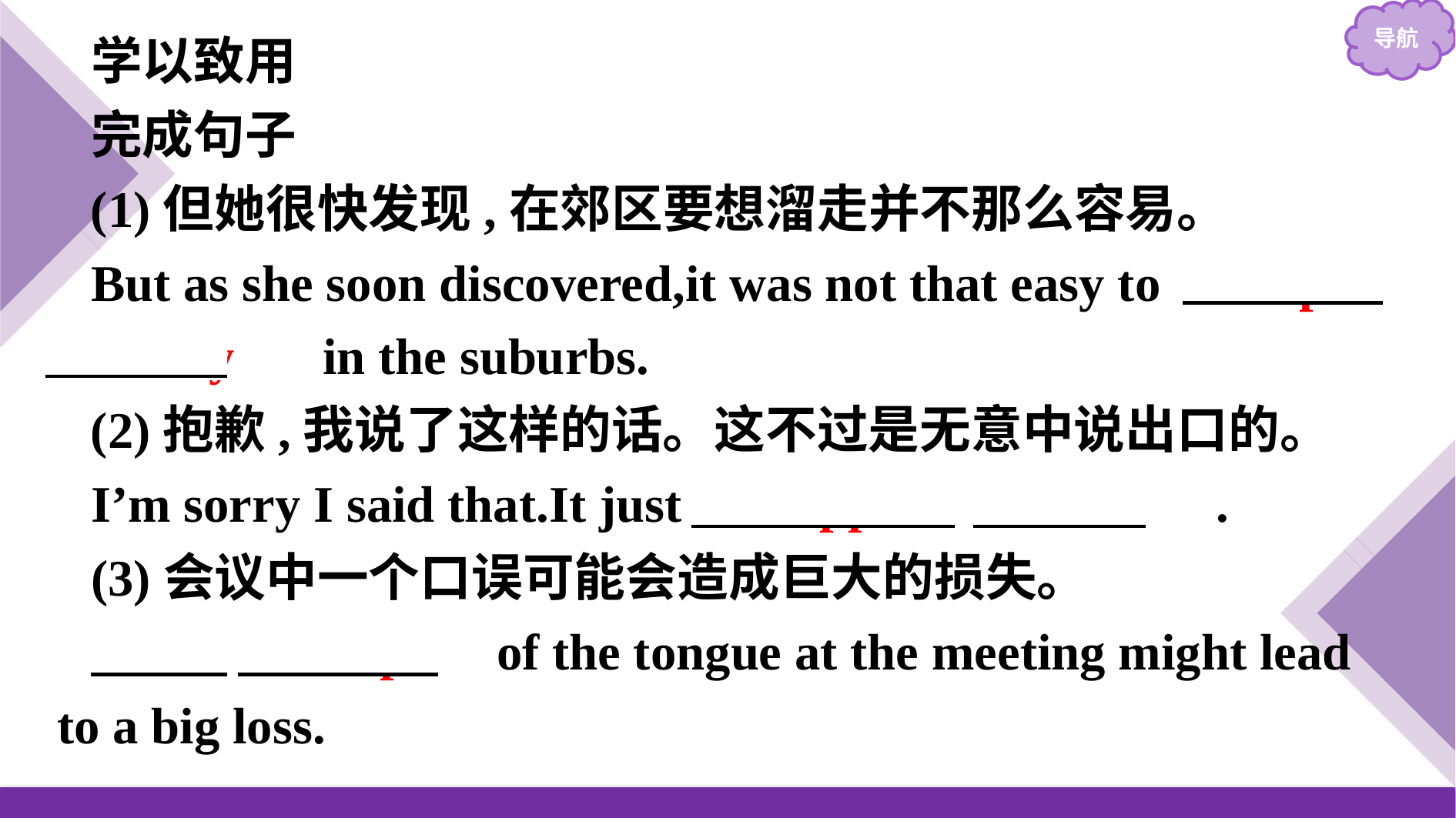

学以致用
完成句子
(1)但她很快发现,在郊区要想溜走并不那么容易。
But as she soon discovered,it was not that easy to 　slip　 　away　 in the suburbs.
(2)抱歉,我说了这样的话。这不过是无意中说出口的。
I’m sorry I said that.It just 　slipped　 　out　.
(3)会议中一个口误可能会造成巨大的损失。
　A　 　slip　 of the tongue at the meeting might lead to a big loss.